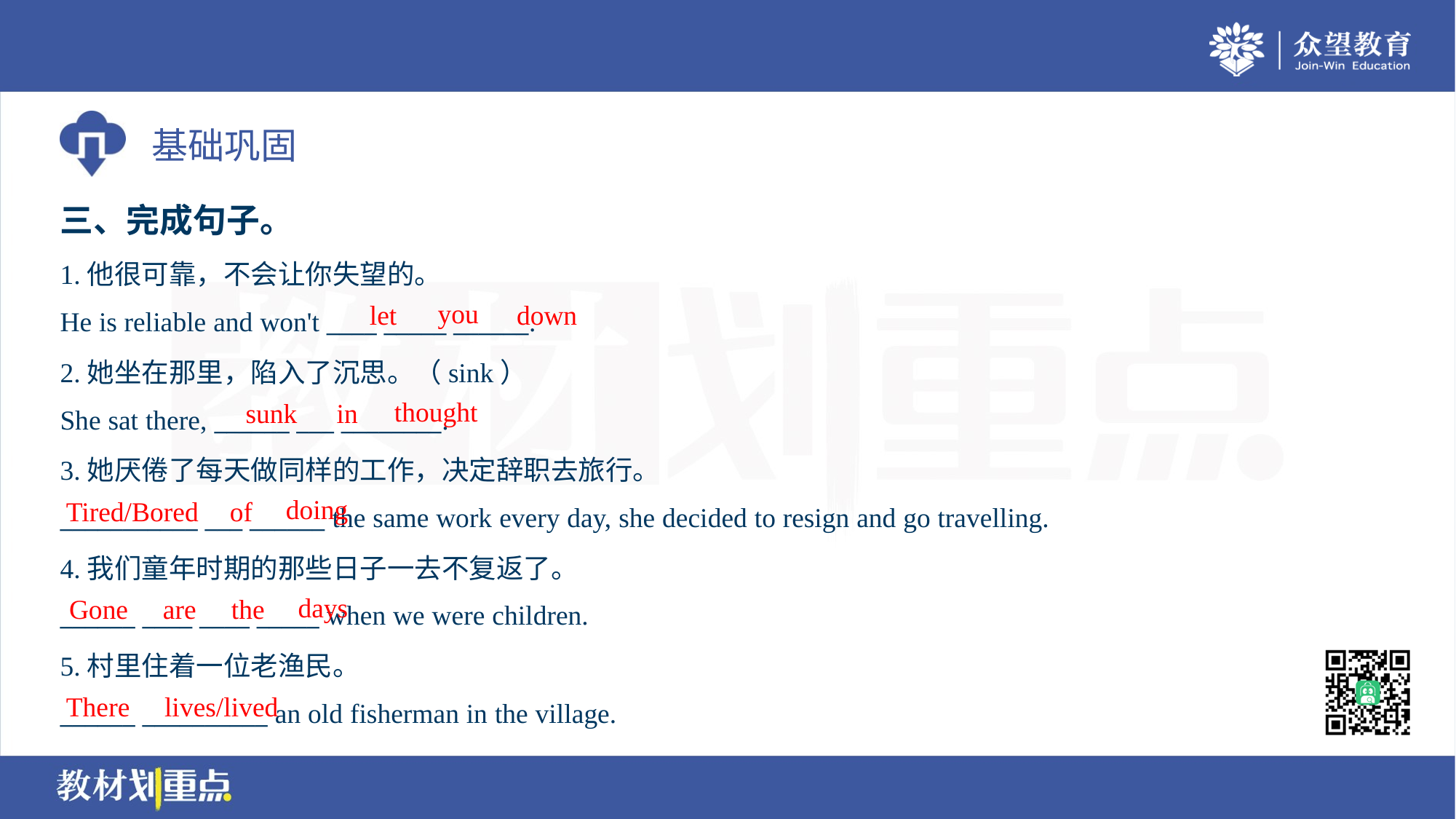

三、完成句子。
1.他很可靠，不会让你失望的。
He is reliable and won't ____ _____ ______.
you
let
down
2.她坐在那里，陷入了沉思。（sink）
She sat there, ______ ___ ________.
thought
sunk
in
3.她厌倦了每天做同样的工作，决定辞职去旅行。
___________ ___ ______ the same work every day, she decided to resign and go travelling.
doing
Tired/Bored
of
4.我们童年时期的那些日子一去不复返了。
______ ____ ____ _____ when we were children.
days
Gone
are
the
5.村里住着一位老渔民。
______ __________ an old fisherman in the village.
There
lives/lived